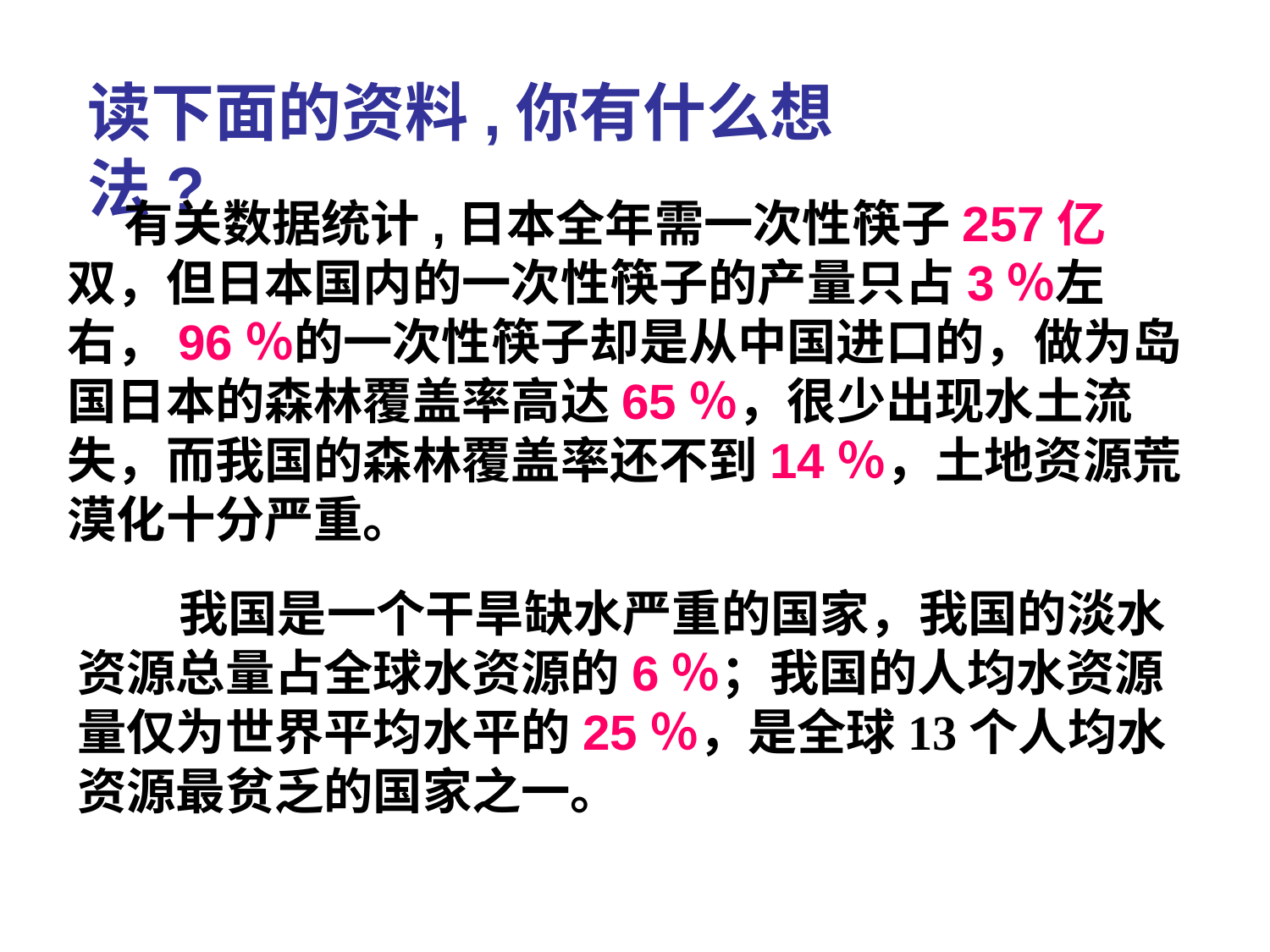

读下面的资料,你有什么想法?
    有关数据统计,日本全年需一次性筷子257亿双，但日本国内的一次性筷子的产量只占3％左右，96％的一次性筷子却是从中国进口的，做为岛国日本的森林覆盖率高达65％，很少出现水土流失，而我国的森林覆盖率还不到14％，土地资源荒漠化十分严重。
        我国是一个干旱缺水严重的国家，我国的淡水资源总量占全球水资源的6％；我国的人均水资源量仅为世界平均水平的25％，是全球13个人均水资源最贫乏的国家之一。